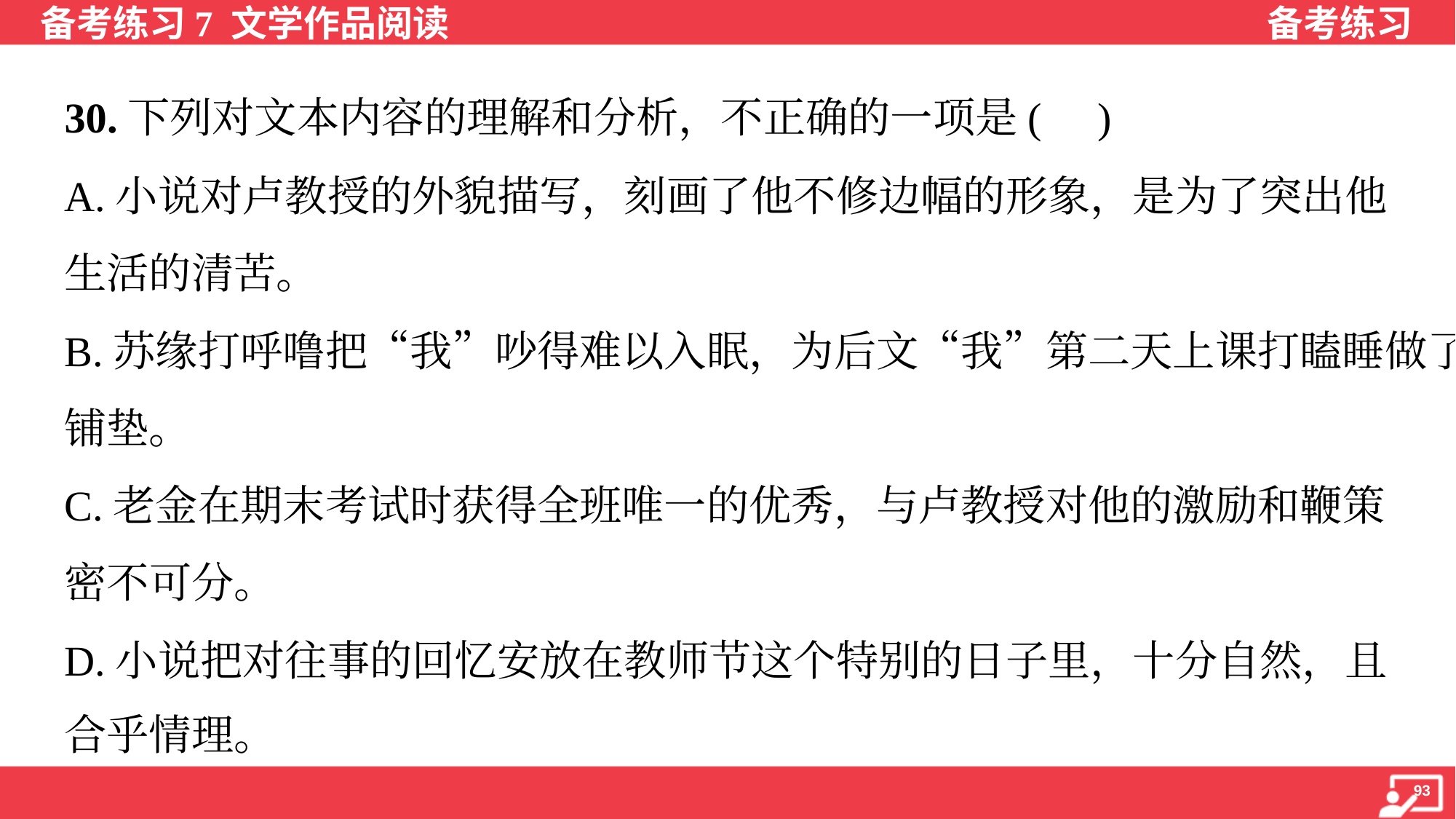

30.下列对文本内容的理解和分析，不正确的一项是(     )
A.小说对卢教授的外貌描写，刻画了他不修边幅的形象，是为了突出他
生活的清苦。
B.苏缘打呼噜把“我”吵得难以入眠，为后文“我”第二天上课打瞌睡做了
铺垫。
C.老金在期末考试时获得全班唯一的优秀，与卢教授对他的激励和鞭策
密不可分。
D.小说把对往事的回忆安放在教师节这个特别的日子里，十分自然，且
合乎情理。